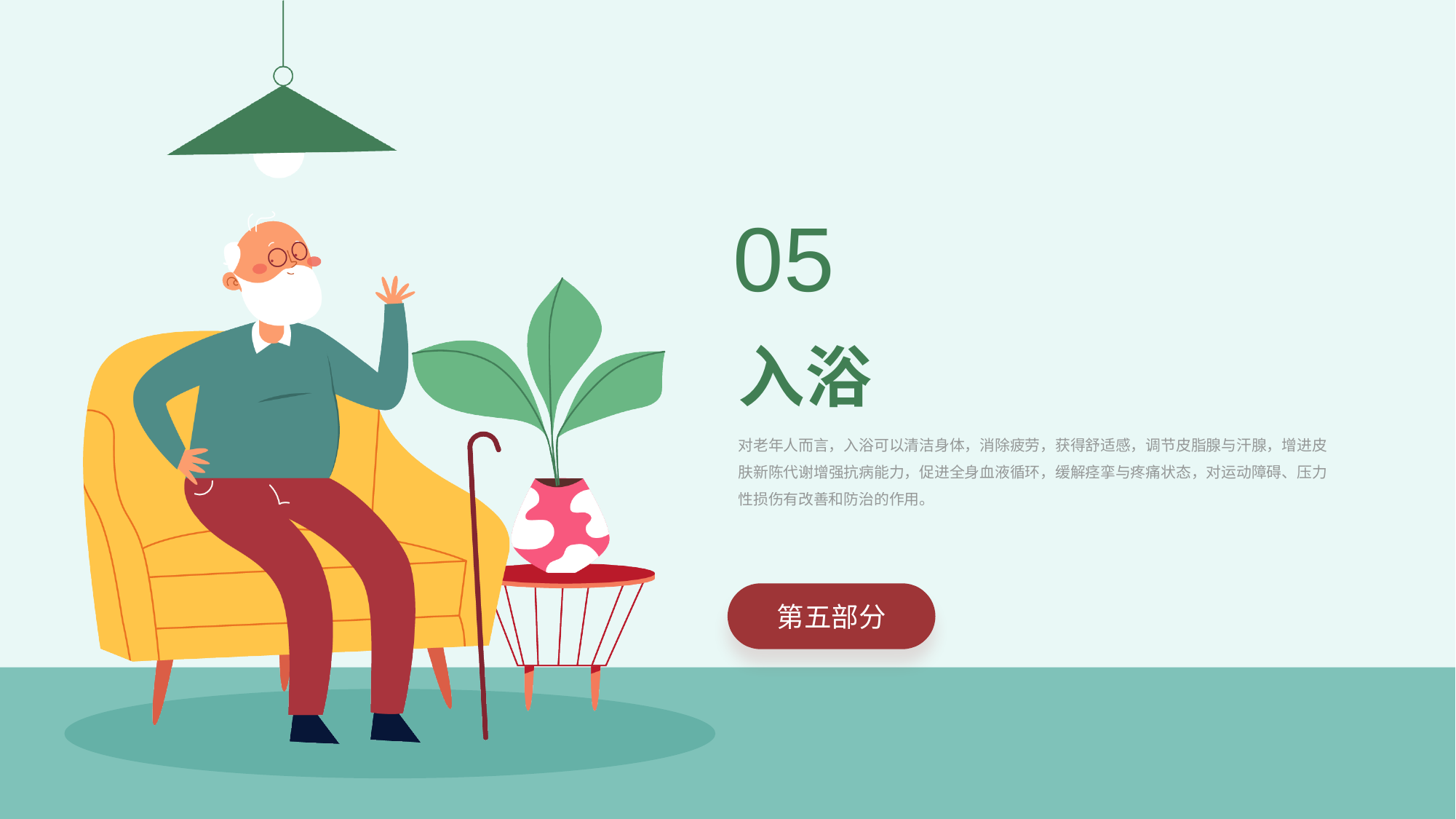

05
入浴

第五部分
对老年人而言，入浴可以清洁身体，消除疲劳，获得舒适感，调节皮脂腺与汗腺，增进皮肤新陈代谢增强抗病能力，促进全身血液循环，缓解痉挛与疼痛状态，对运动障碍、压力性损伤有改善和防治的作用。